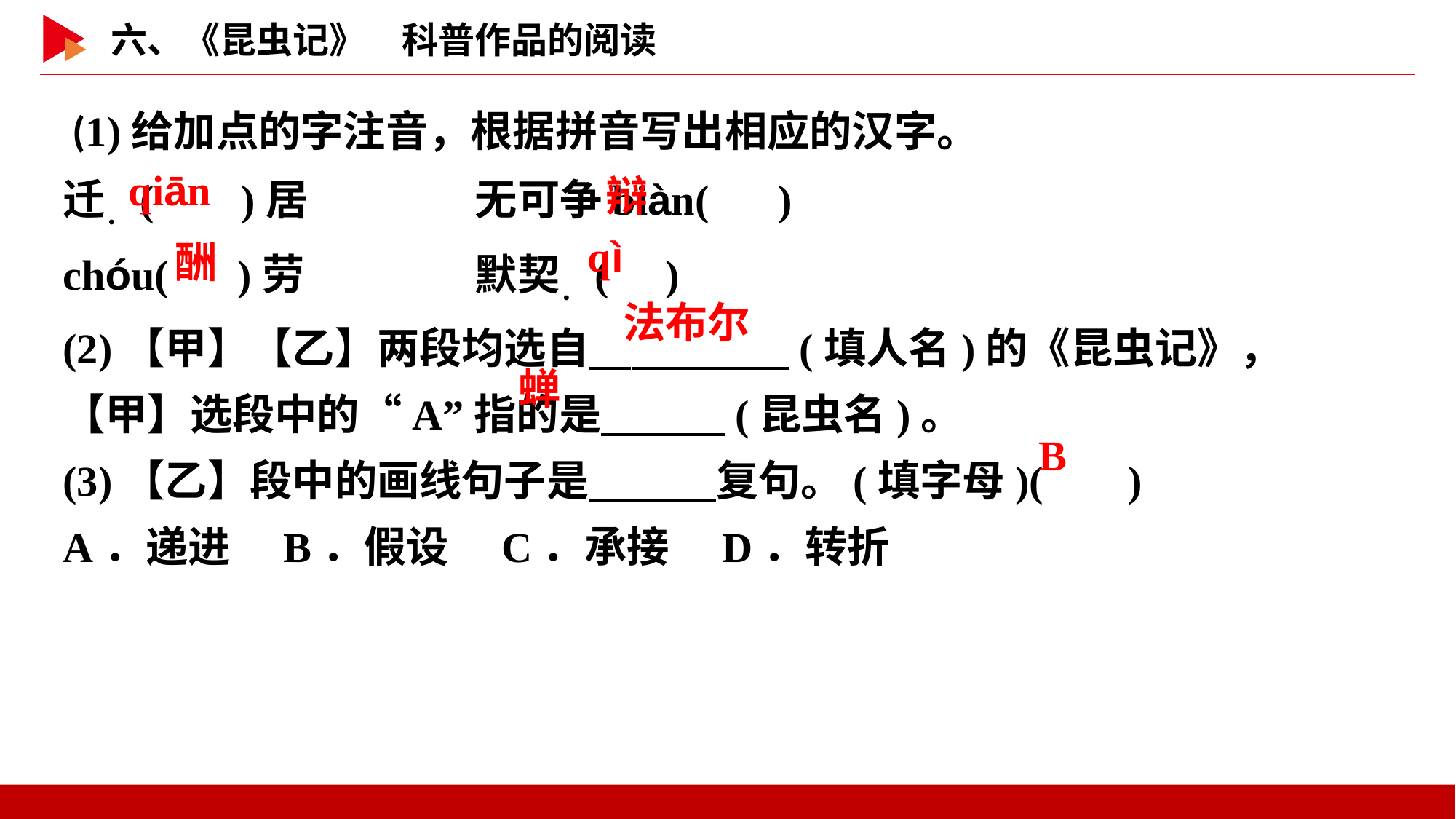

(1)给加点的字注音，根据拼音写出相应的汉字。
迁．(        )居	　　无可争biàn(      )
chóu(      )劳	　　默契．(     )
(2)【甲】【乙】两段均选自　            　(填人名)的《昆虫记》，【甲】选段中的“A”指的是　    　(昆虫名)。
(3)【乙】段中的画线句子是　　　复句。(填字母)(        )
A．递进　B．假设　C．承接　D．转折
 qiān
   辩
 qì
   酬
法布尔
蝉
   B